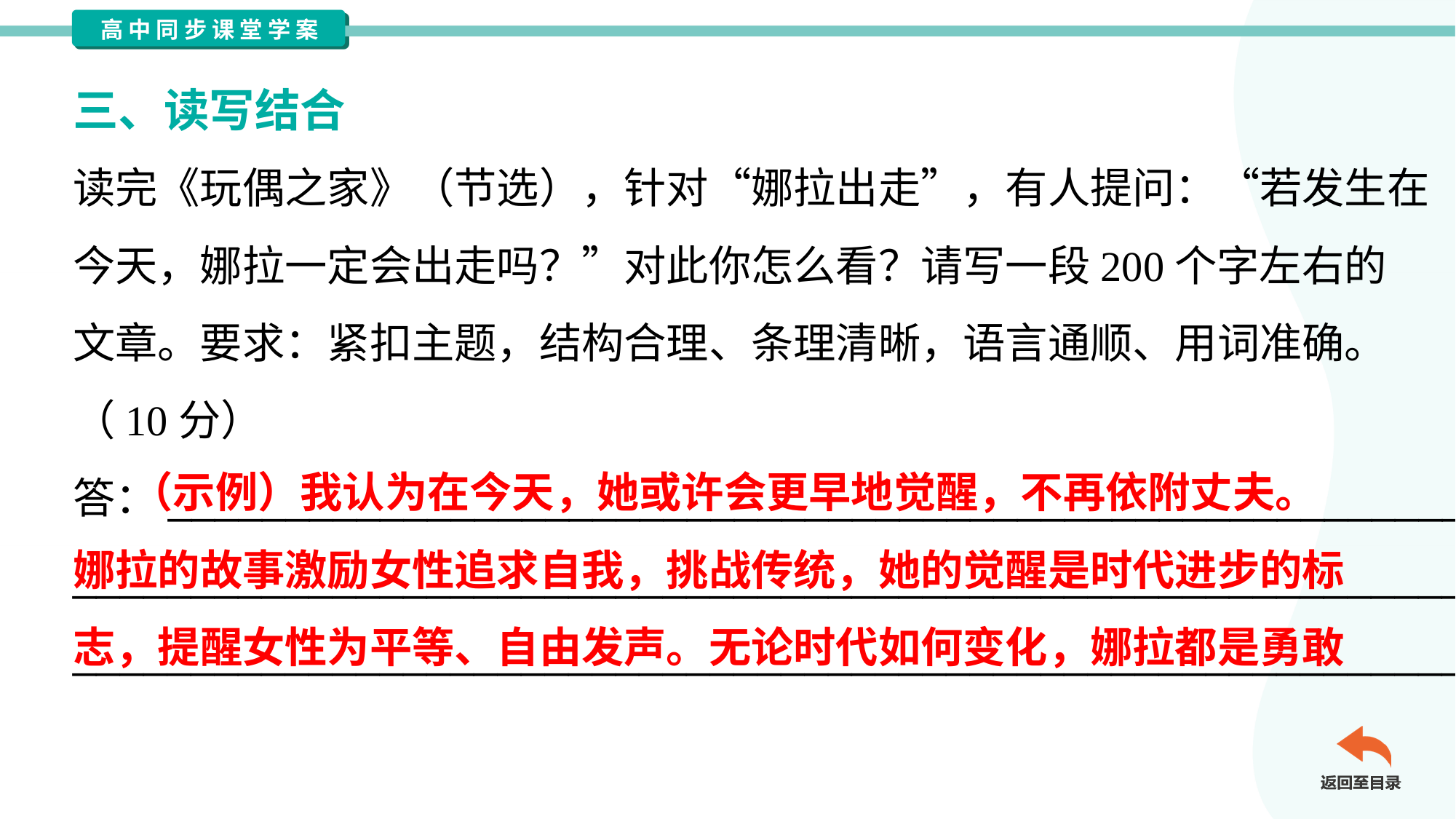

三、读写结合
读完《玩偶之家》（节选），针对“娜拉出走”，有人提问：“若发生在
今天，娜拉一定会出走吗？”对此你怎么看？请写一段200个字左右的
文章。要求：紧扣主题，结构合理、条理清晰，语言通顺、用词准确。
（10分）
答：_________________________________________________________
_____________________________________________________________
_____________________________________________________________
     （示例）我认为在今天，她或许会更早地觉醒，不再依附丈夫。
娜拉的故事激励女性追求自我，挑战传统，她的觉醒是时代进步的标
志，提醒女性为平等、自由发声。无论时代如何变化，娜拉都是勇敢